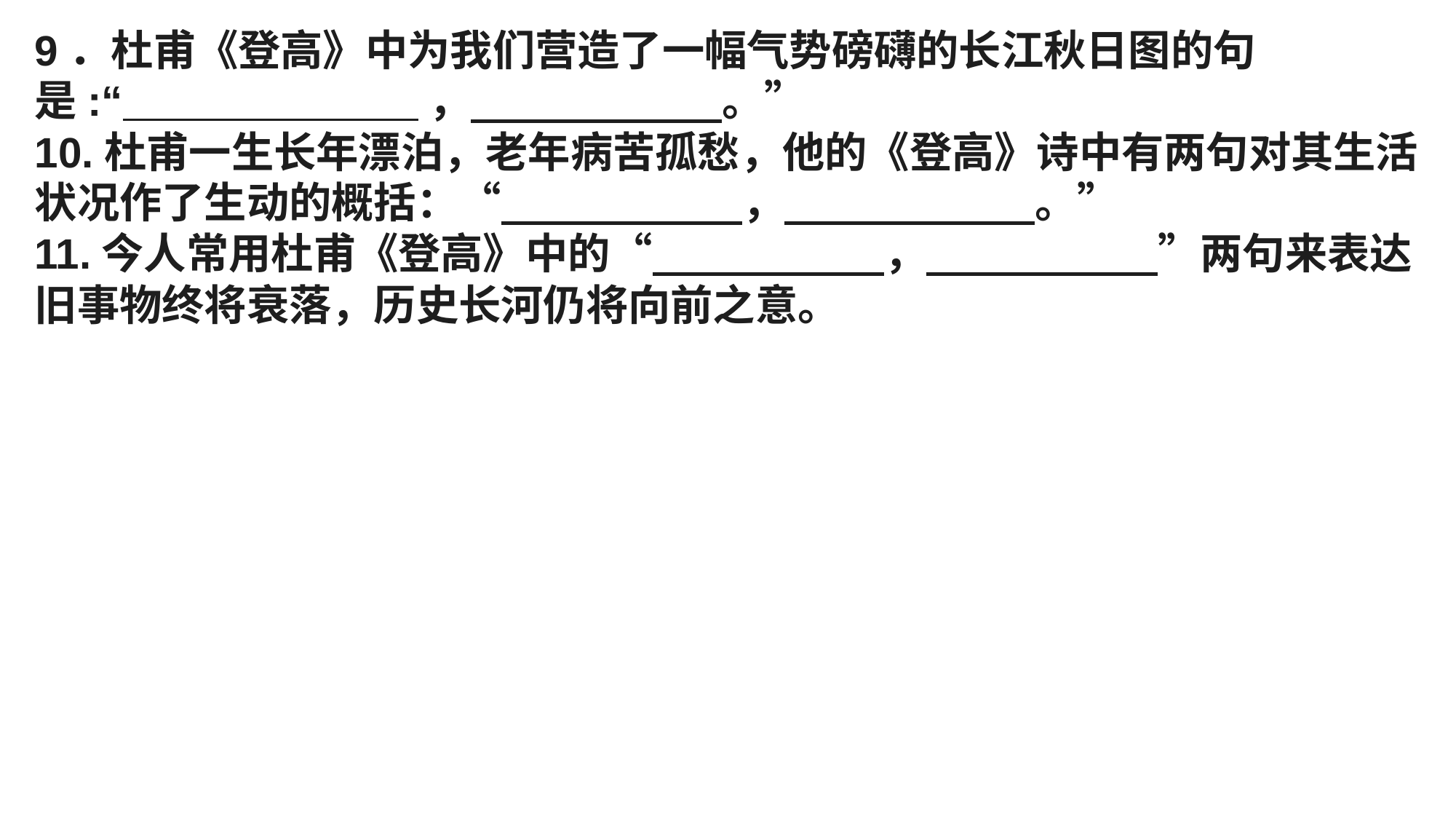

9．杜甫《登高》中为我们营造了一幅气势磅礴的长江秋日图的句是:“                         ，                          。”
10.杜甫一生长年漂泊，老年病苦孤愁，他的《登高》诗中有两句对其生活状况作了生动的概括：“                         ，                          。”
11.今人常用杜甫《登高》中的“                        ，                        ”两句来表达旧事物终将衰落，历史长河仍将向前之意。